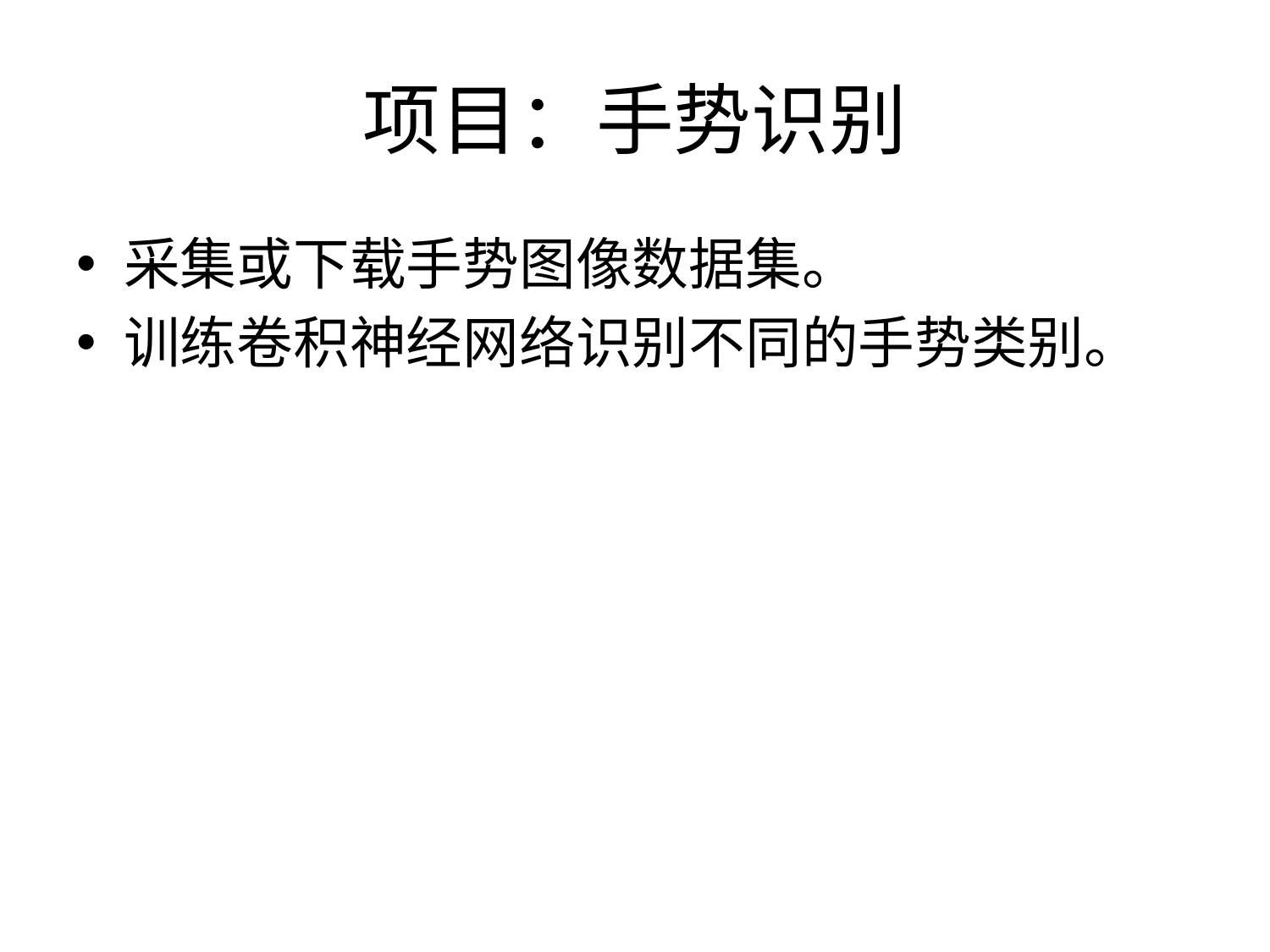

# 项目：手势识别
采集或下载手势图像数据集。
训练卷积神经网络识别不同的手势类别。